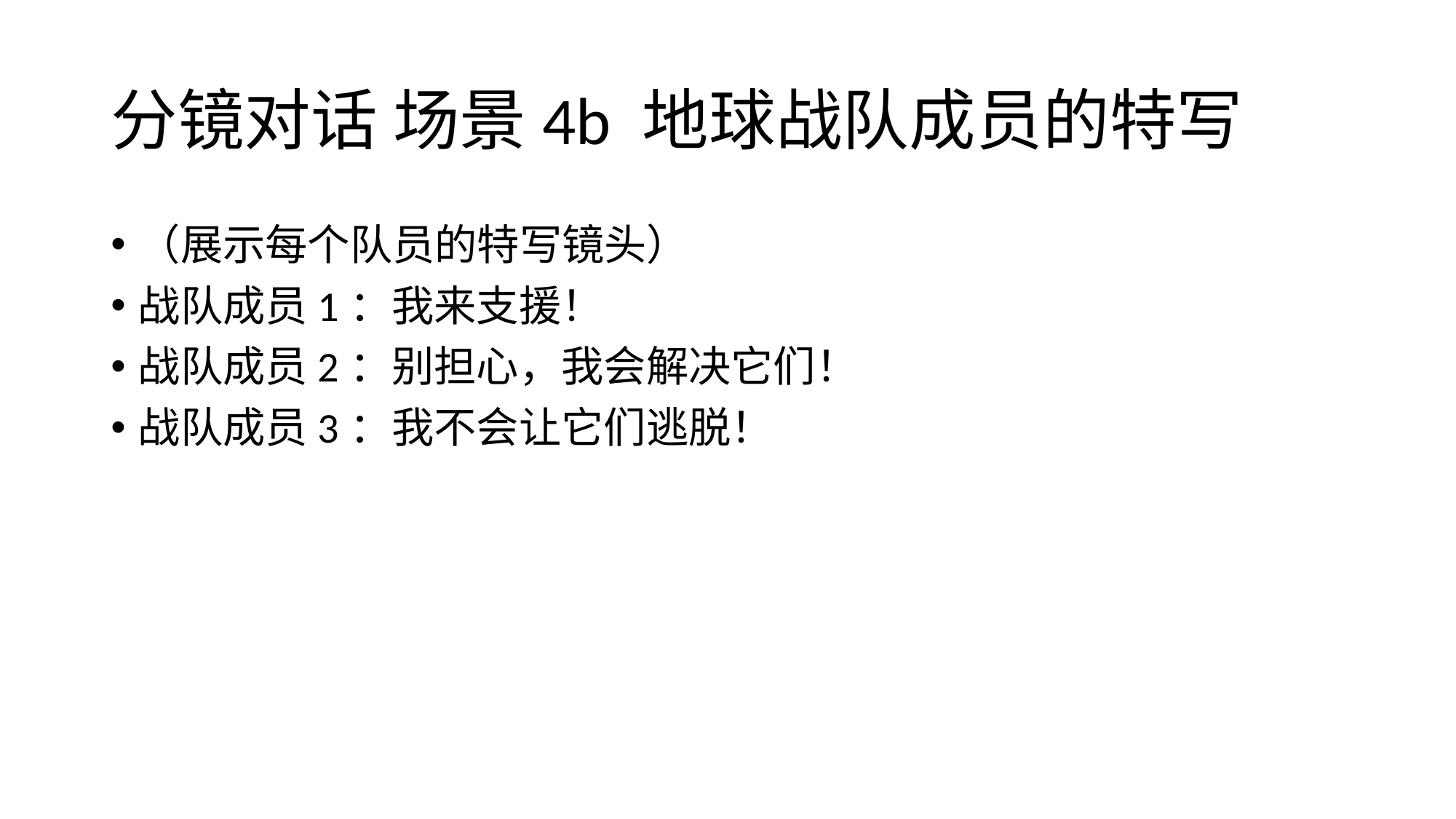

# 分镜对话 场景4b 地球战队成员的特写
（展示每个队员的特写镜头）
战队成员1：我来支援！
战队成员2：别担心，我会解决它们！
战队成员3：我不会让它们逃脱！